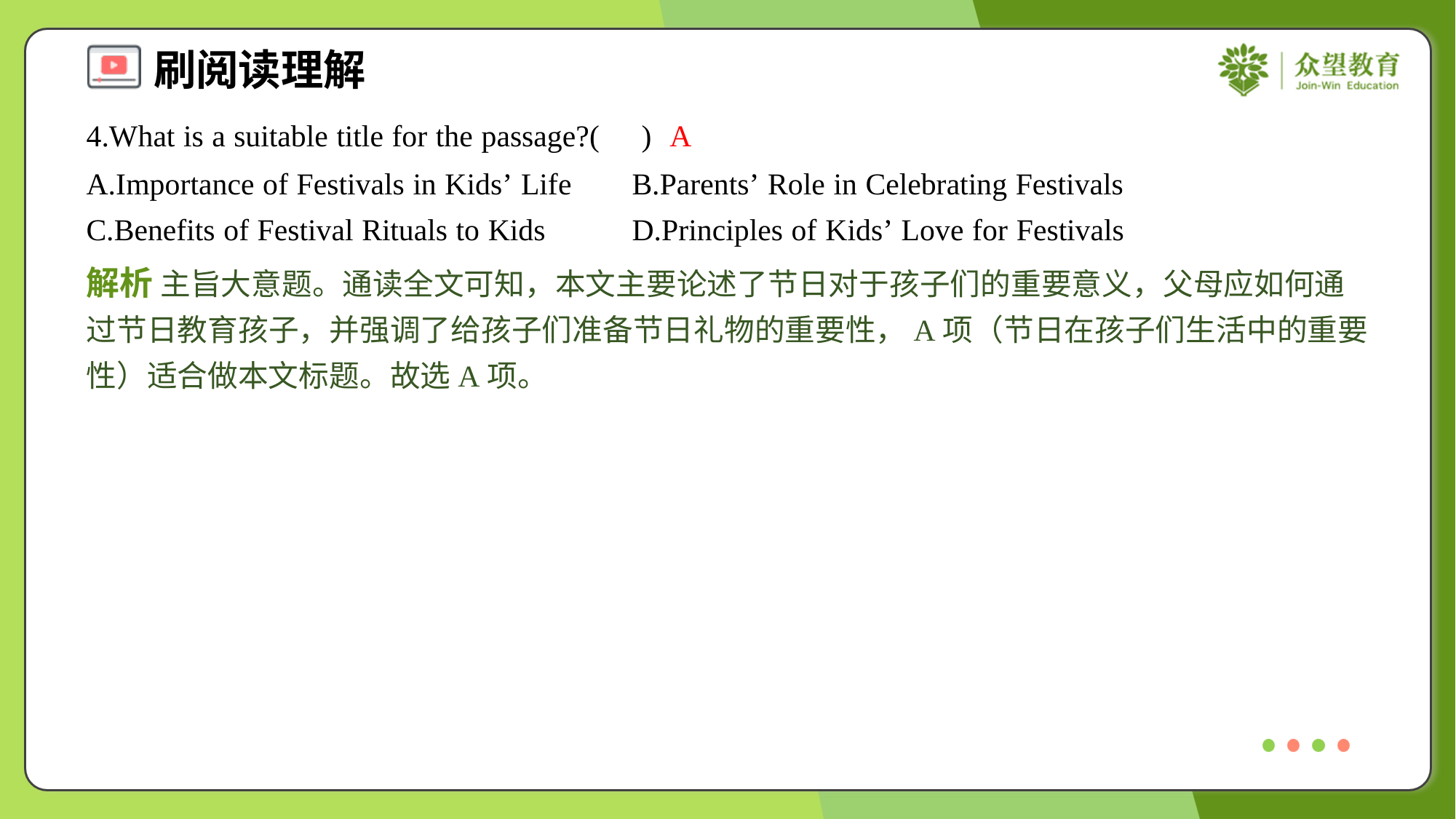

4.What is a suitable title for the passage?(     )
A
A.Importance of Festivals in Kids’ Life	B.Parents’ Role in Celebrating Festivals
C.Benefits of Festival Rituals to Kids	D.Principles of Kids’ Love for Festivals
解析 主旨大意题。通读全文可知，本文主要论述了节日对于孩子们的重要意义，父母应如何通过节日教育孩子，并强调了给孩子们准备节日礼物的重要性，A项（节日在孩子们生活中的重要性）适合做本文标题。故选A项。